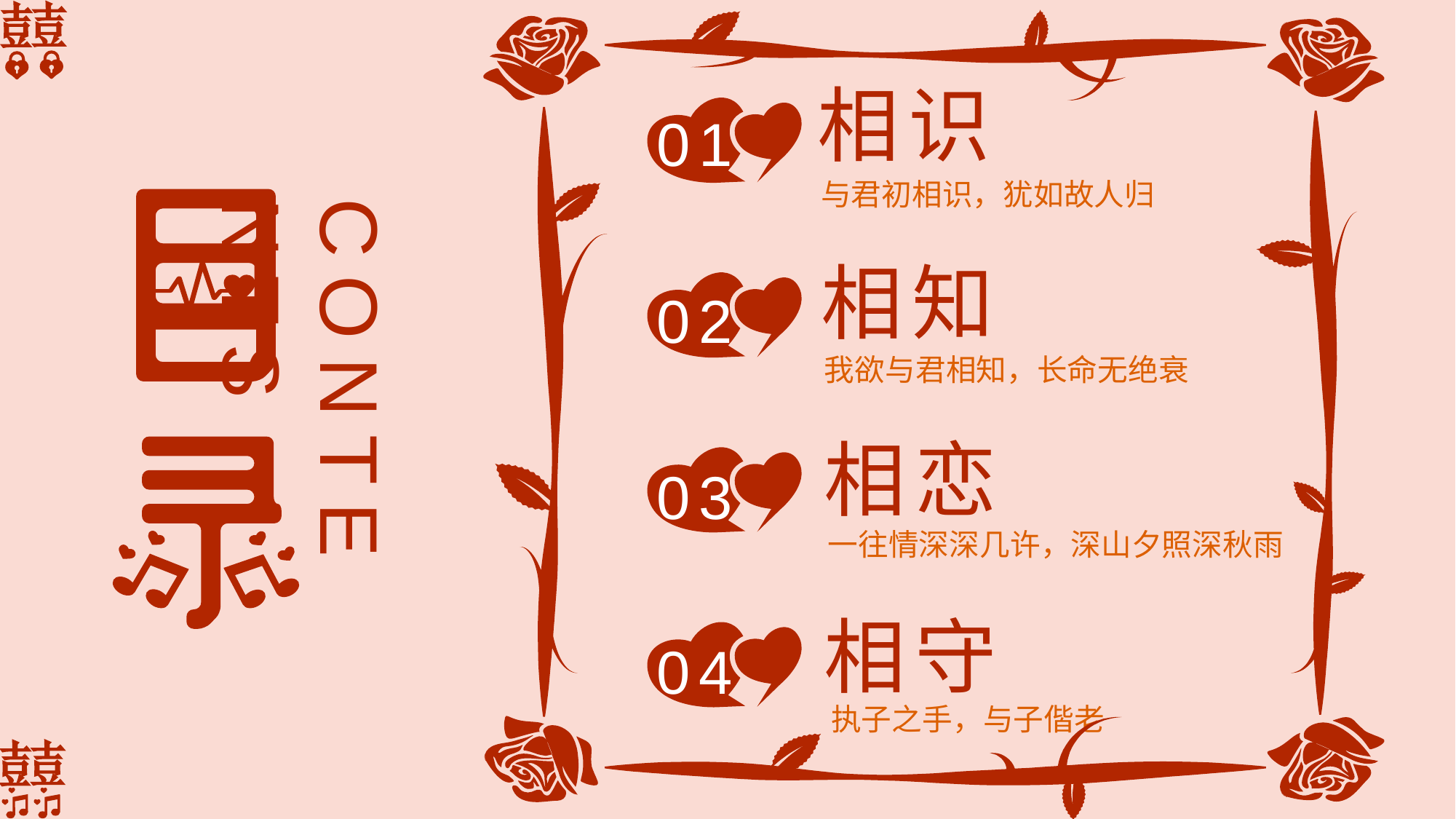

相识

01
与君初相识，犹如故人归
CONTENTS

相知

02
我欲与君相知，长命无绝衰
相恋

03
一往情深深几许，深山夕照深秋雨

相守

04
执子之手，与子偕老